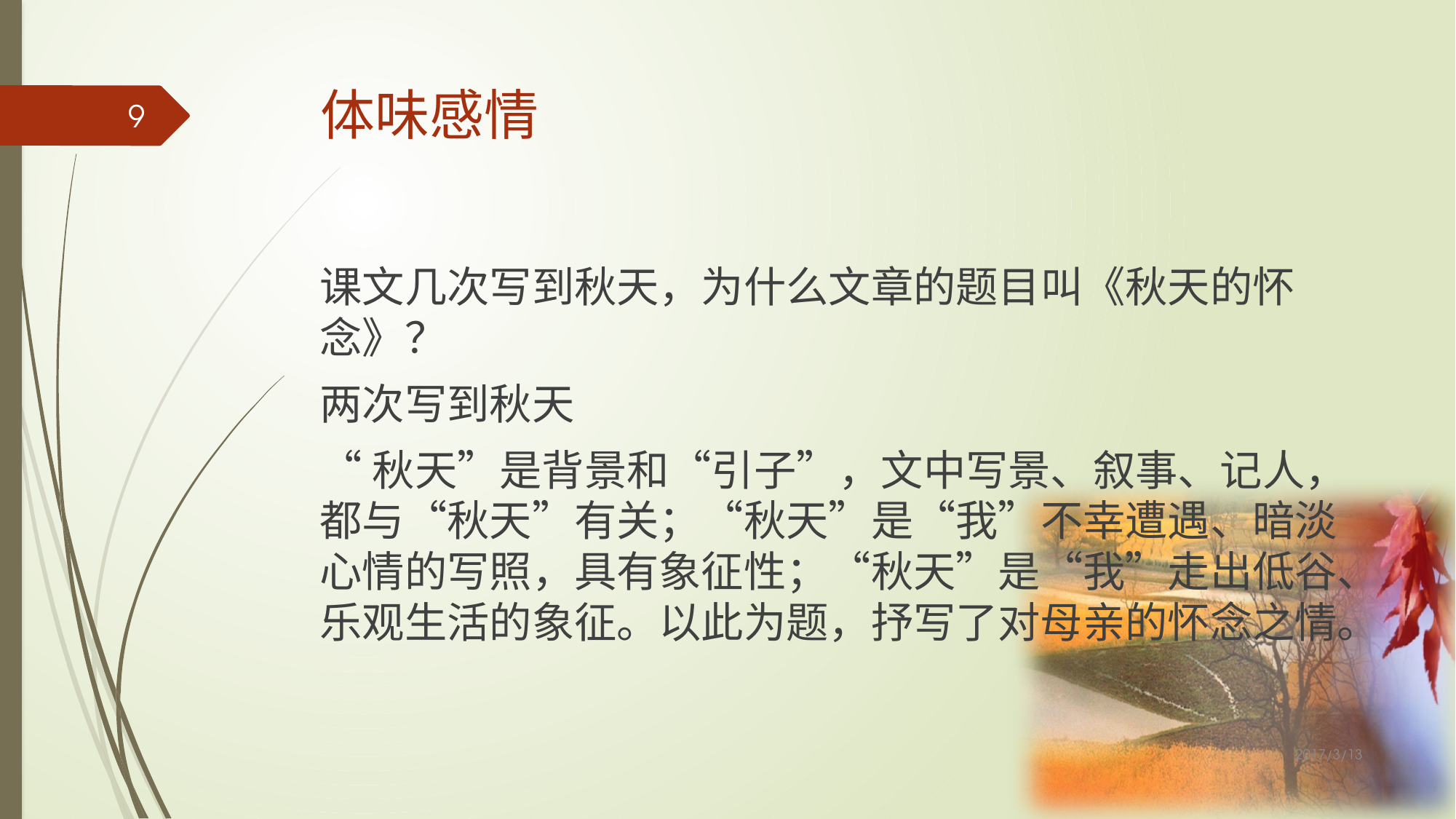

# 体味感情
9
课文几次写到秋天，为什么文章的题目叫《秋天的怀念》？
两次写到秋天
“秋天”是背景和“引子”，文中写景、叙事、记人，都与“秋天”有关；“秋天”是“我”不幸遭遇、暗淡心情的写照，具有象征性；“秋天”是“我”走出低谷、乐观生活的象征。以此为题，抒写了对母亲的怀念之情。

2017/3/13